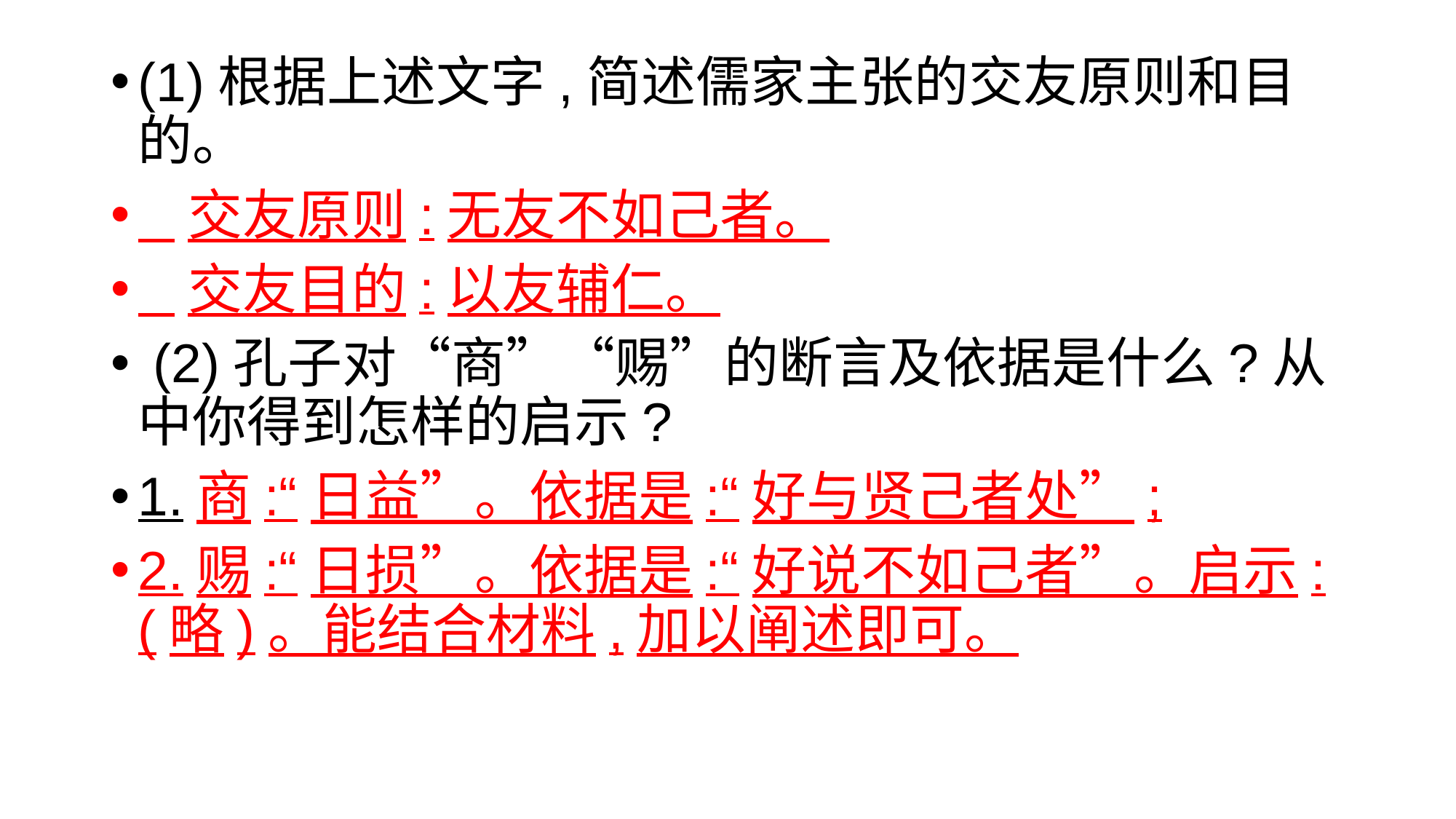

#
(1)根据上述文字,简述儒家主张的交友原则和目的。
   交友原则:无友不如己者。
   交友目的:以友辅仁。
 (2)孔子对“商”“赐”的断言及依据是什么?从中你得到怎样的启示?
1.商:“日益”。依据是:“好与贤己者处”;
2.赐:“日损”。依据是:“好说不如己者”。启示:(略)。能结合材料,加以阐述即可。